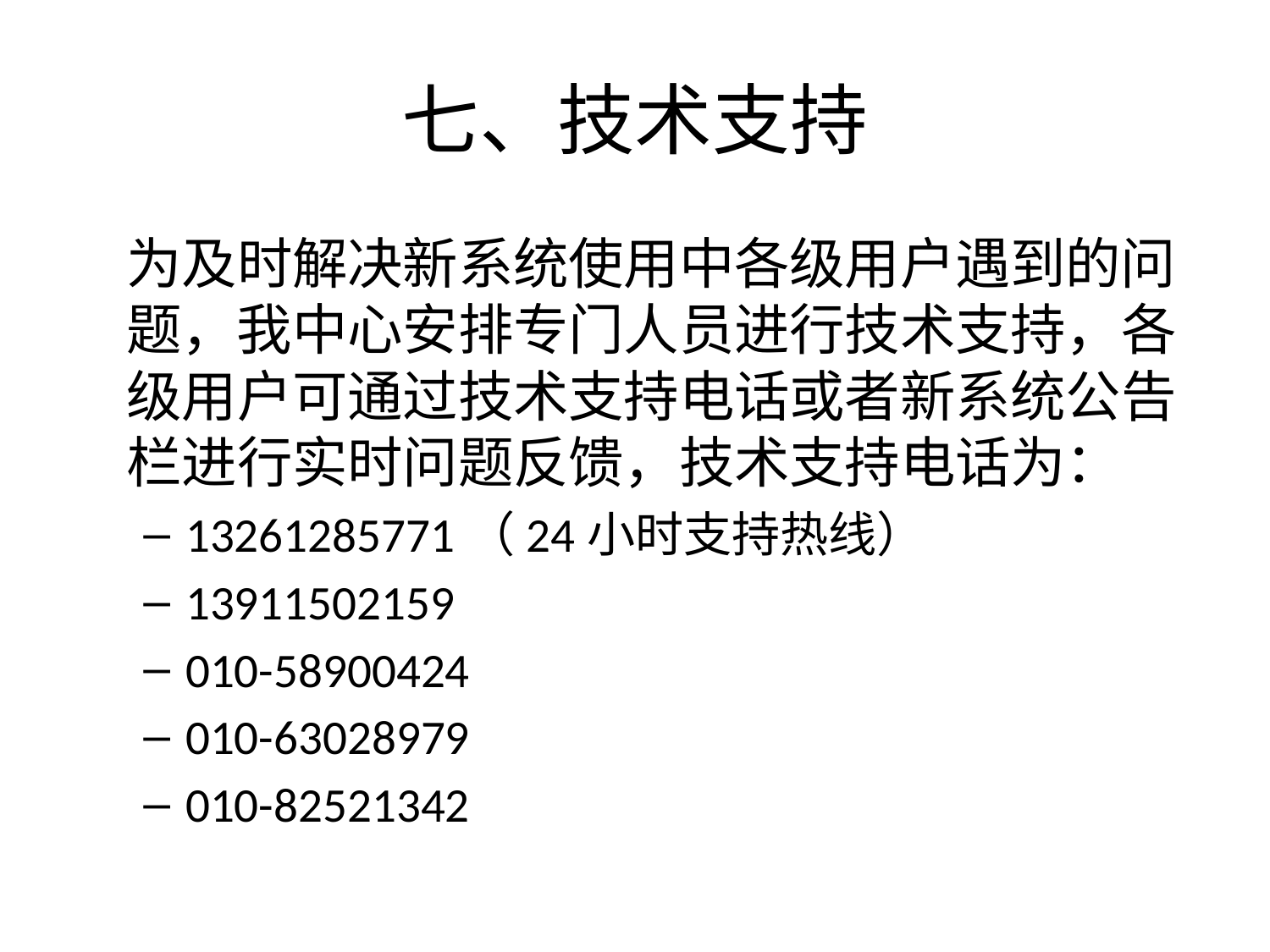

# 七、技术支持
		为及时解决新系统使用中各级用户遇到的问题，我中心安排专门人员进行技术支持，各级用户可通过技术支持电话或者新系统公告栏进行实时问题反馈，技术支持电话为：
13261285771（24小时支持热线）
13911502159
010-58900424
010-63028979
010-82521342